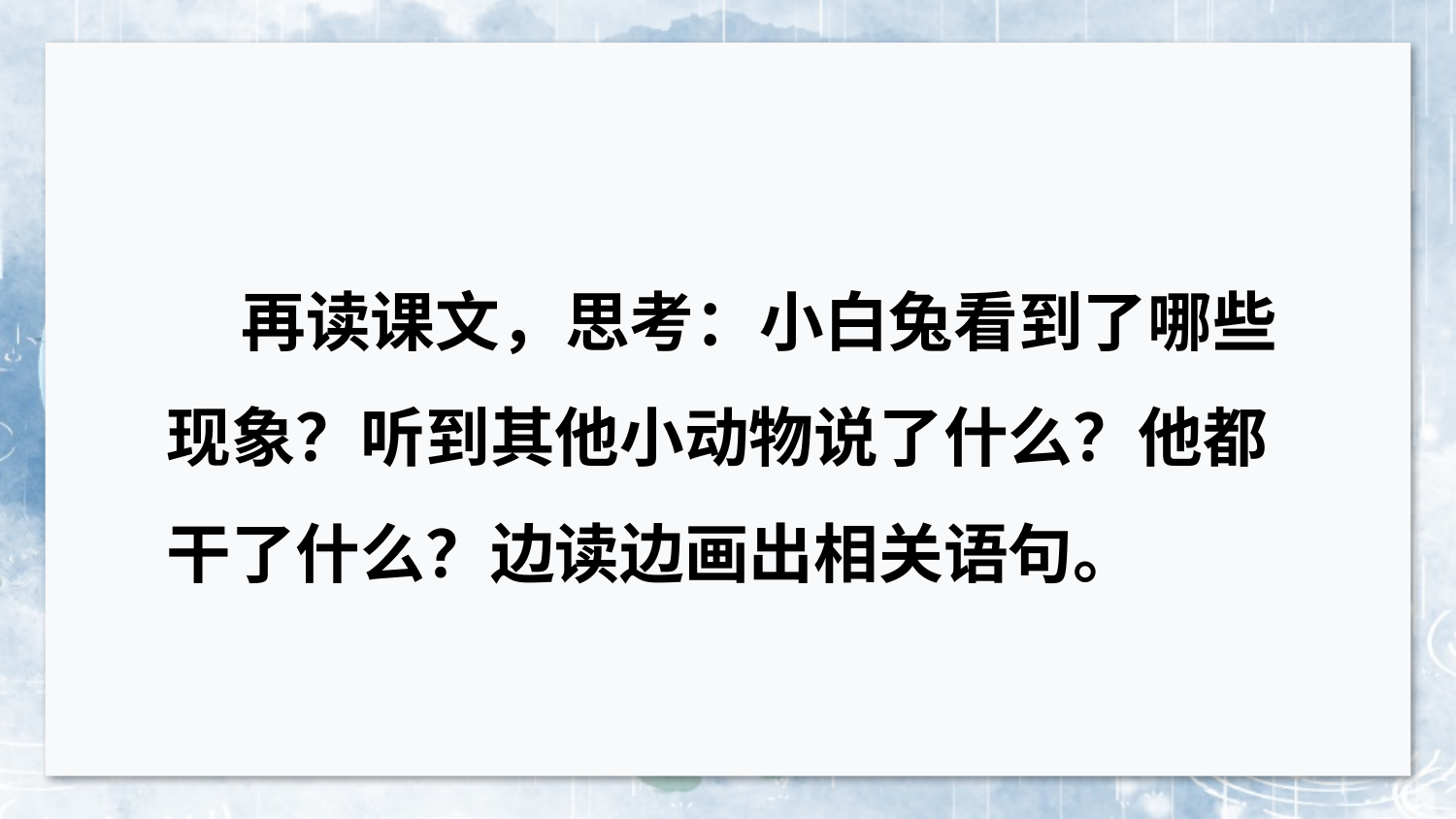

再读课文，思考：小白兔看到了哪些现象？听到其他小动物说了什么？他都干了什么？边读边画出相关语句。